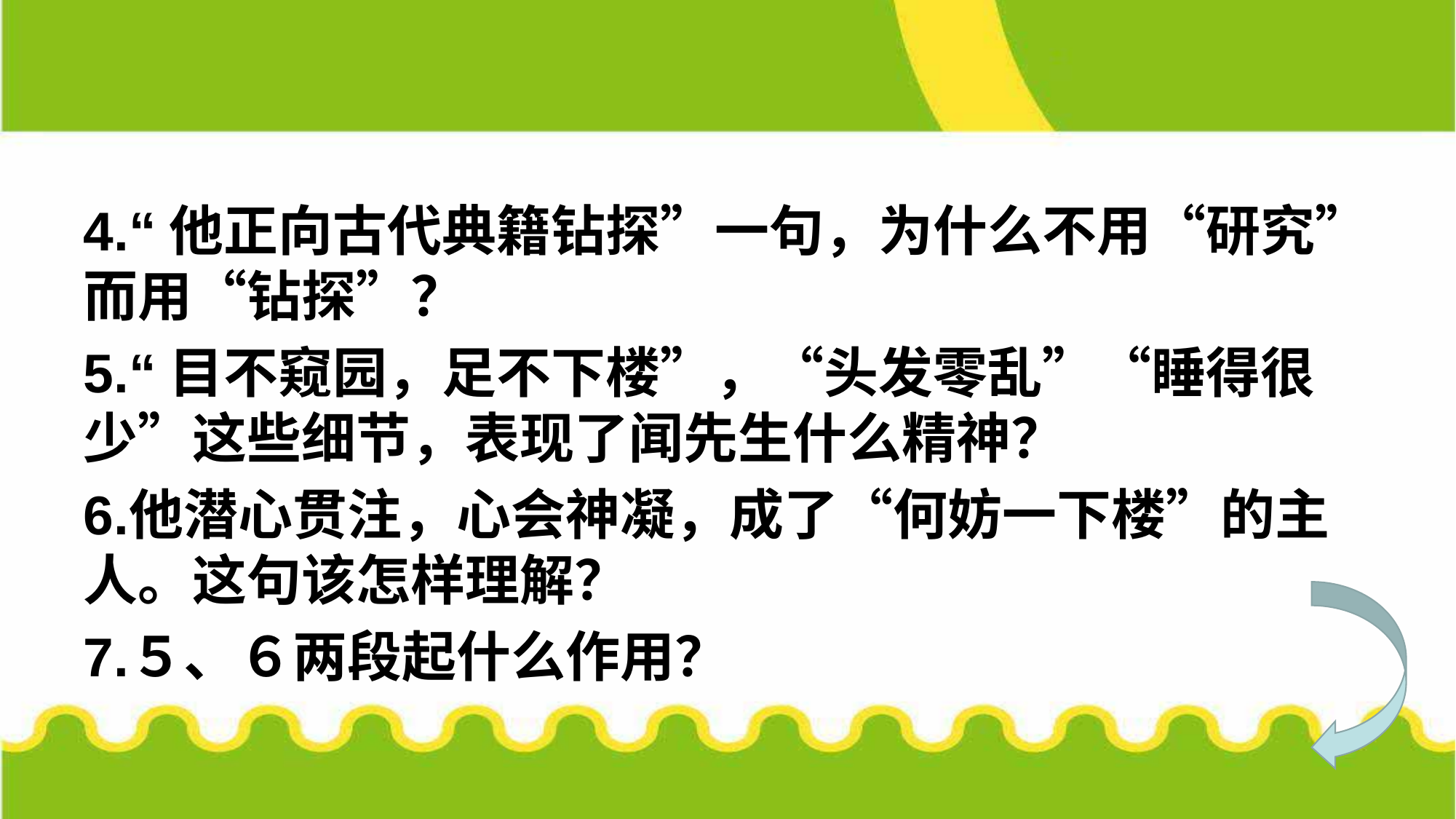

#
4.“他正向古代典籍钻探”一句，为什么不用“研究”而用“钻探”？
5.“目不窥园，足不下楼”，“头发零乱”“睡得很少”这些细节，表现了闻先生什么精神？
6.他潜心贯注，心会神凝，成了“何妨一下楼”的主人。这句该怎样理解？
7.５、６两段起什么作用？